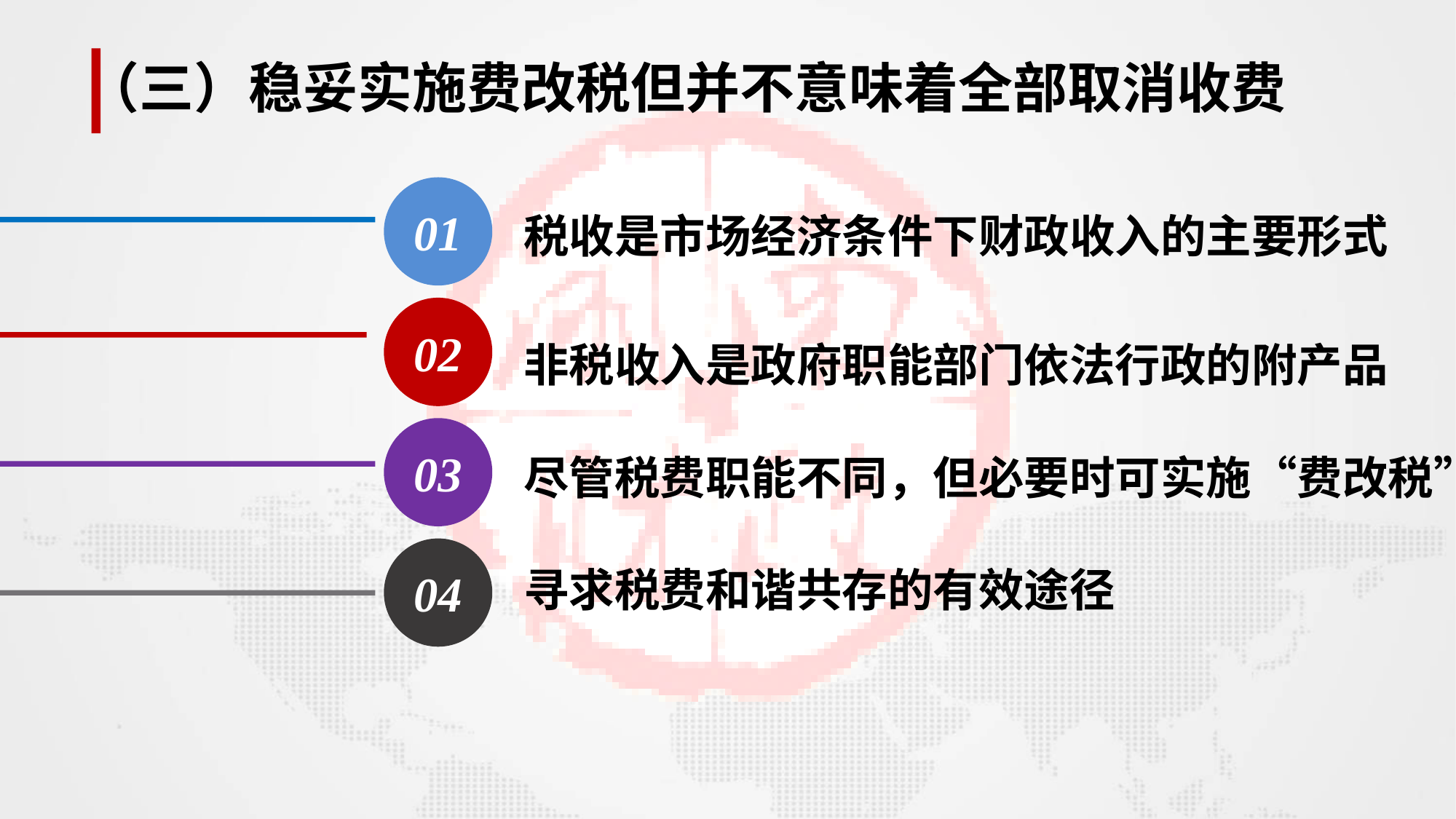

（三）稳妥实施费改税但并不意味着全部取消收费

01
税收是市场经济条件下财政收入的主要形式

02
非税收入是政府职能部门依法行政的附产品

03
尽管税费职能不同，但必要时可实施“费改税”

04
寻求税费和谐共存的有效途径